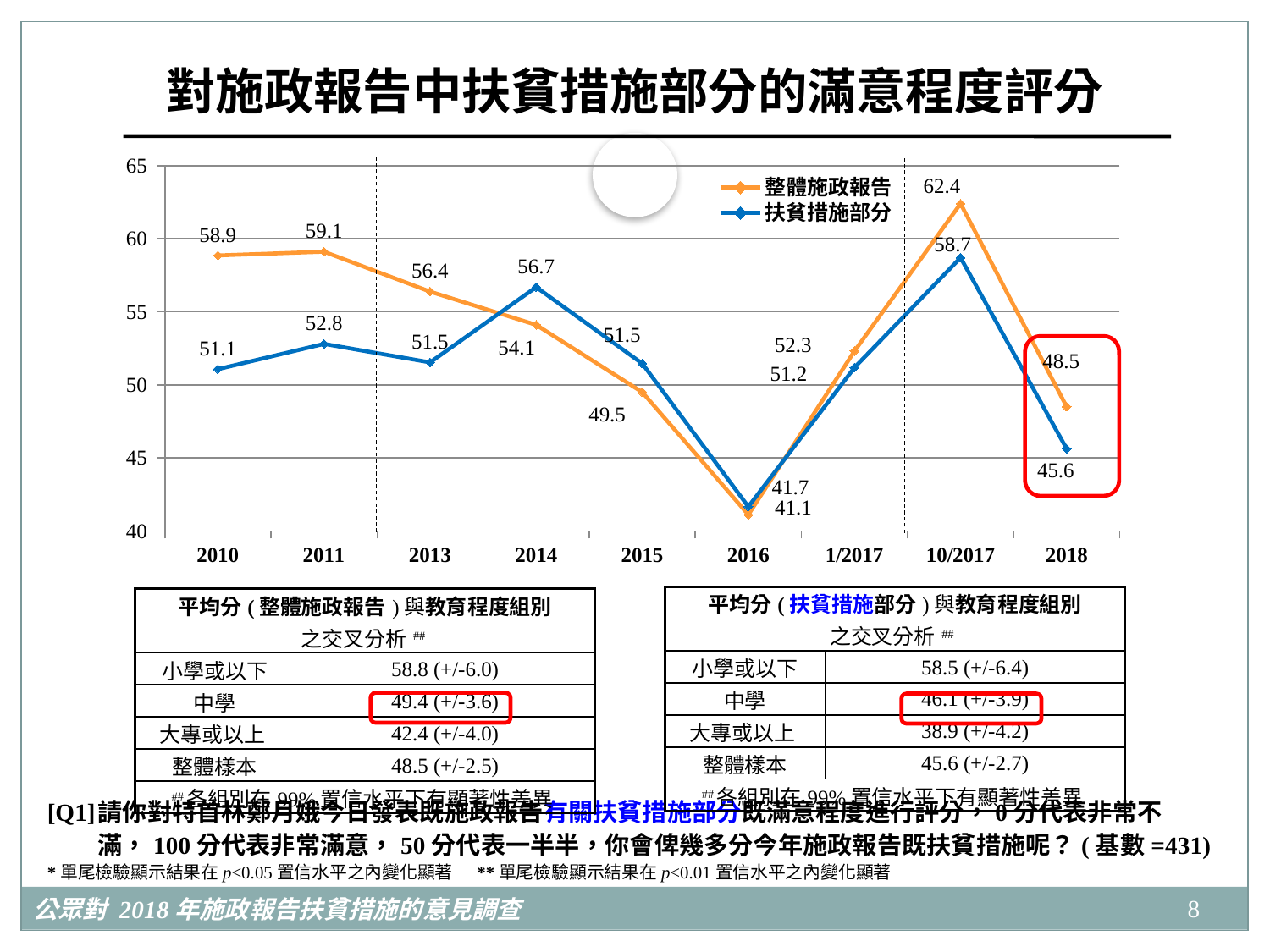

# 對施政報告中扶貧措施部分的滿意程度評分

### Chart

| Category | 整體施政報告 | 扶貧措施部分 |
|---|---|---|
| 2010 | 58.86275120356424 | 51.07199229235126 |
| 2011 | 59.119294203293606 | 52.80815539281554 |
| 2013 | 56.384163837309906 | 51.539654143941874 |
| 2014 | 54.10748604328916 | 56.694507225551426 |
| 2015 | 49.50070857105678 | 51.46143088067261 |
| 2016 | 41.117488314667675 | 41.66237091628911 |
| 1/2017 | 52.31042679286483 | 51.18445781412343 |
| 10/2017 | 62.40713831078532 | 58.70914970604993 |
| 2018 | 48.50499244120789 | 45.628829044002686 |
| 平均分(扶貧措施部分)與教育程度組別 |  |
| --- | --- |
| 之交叉分析## |  |
| 小學或以下 | 58.5 (+/-6.4) |
| 中學 | 46.1 (+/-3.9) |
| 大專或以上 | 38.9 (+/-4.2) |
| 整體樣本 | 45.6 (+/-2.7) |
| ##各組別在99%置信水平下有顯著性差異 |  |
| 平均分(整體施政報告)與教育程度組別 |  |
| --- | --- |
| 之交叉分析## |  |
| 小學或以下 | 58.8 (+/-6.0) |
| 中學 | 49.4 (+/-3.6) |
| 大專或以上 | 42.4 (+/-4.0) |
| 整體樣本 | 48.5 (+/-2.5) |
| ##各組別在99%置信水平下有顯著性差異 |  |

[Q1]	請你對特首林鄭月娥今日發表既施政報告有關扶貧措施部分既滿意程度進行評分，0分代表非常不滿，100分代表非常滿意，50分代表一半半，你會俾幾多分今年施政報告既扶貧措施呢？(基數=431)
*單尾檢驗顯示結果在p<0.05置信水平之內變化顯著     **單尾檢驗顯示結果在p<0.01置信水平之內變化顯著